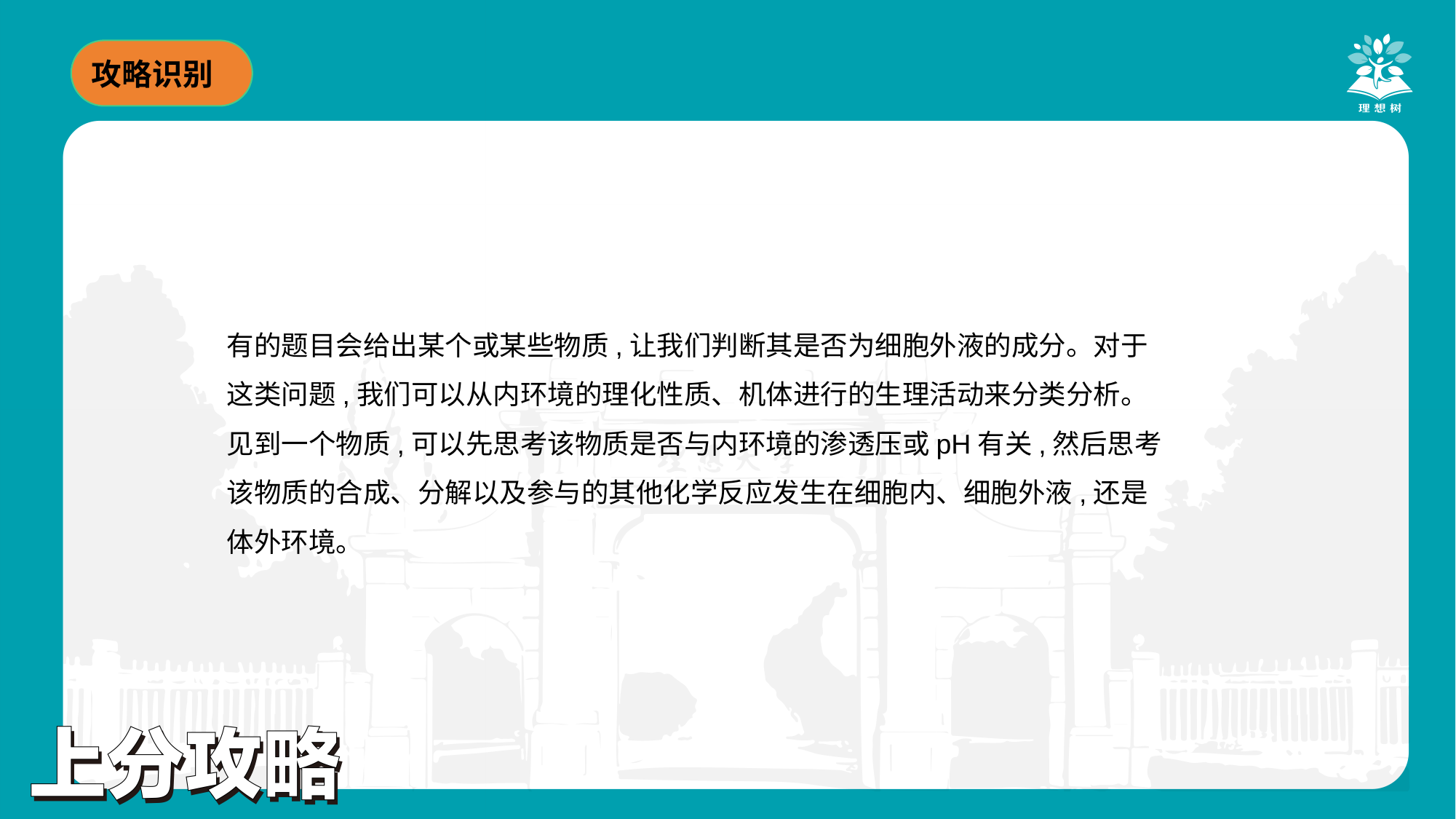

攻略识别
有的题目会给出某个或某些物质,让我们判断其是否为细胞外液的成分。对于这类问题,我们可以从内环境的理化性质、机体进行的生理活动来分类分析。见到一个物质,可以先思考该物质是否与内环境的渗透压或pH有关,然后思考该物质的合成、分解以及参与的其他化学反应发生在细胞内、细胞外液,还是体外环境。